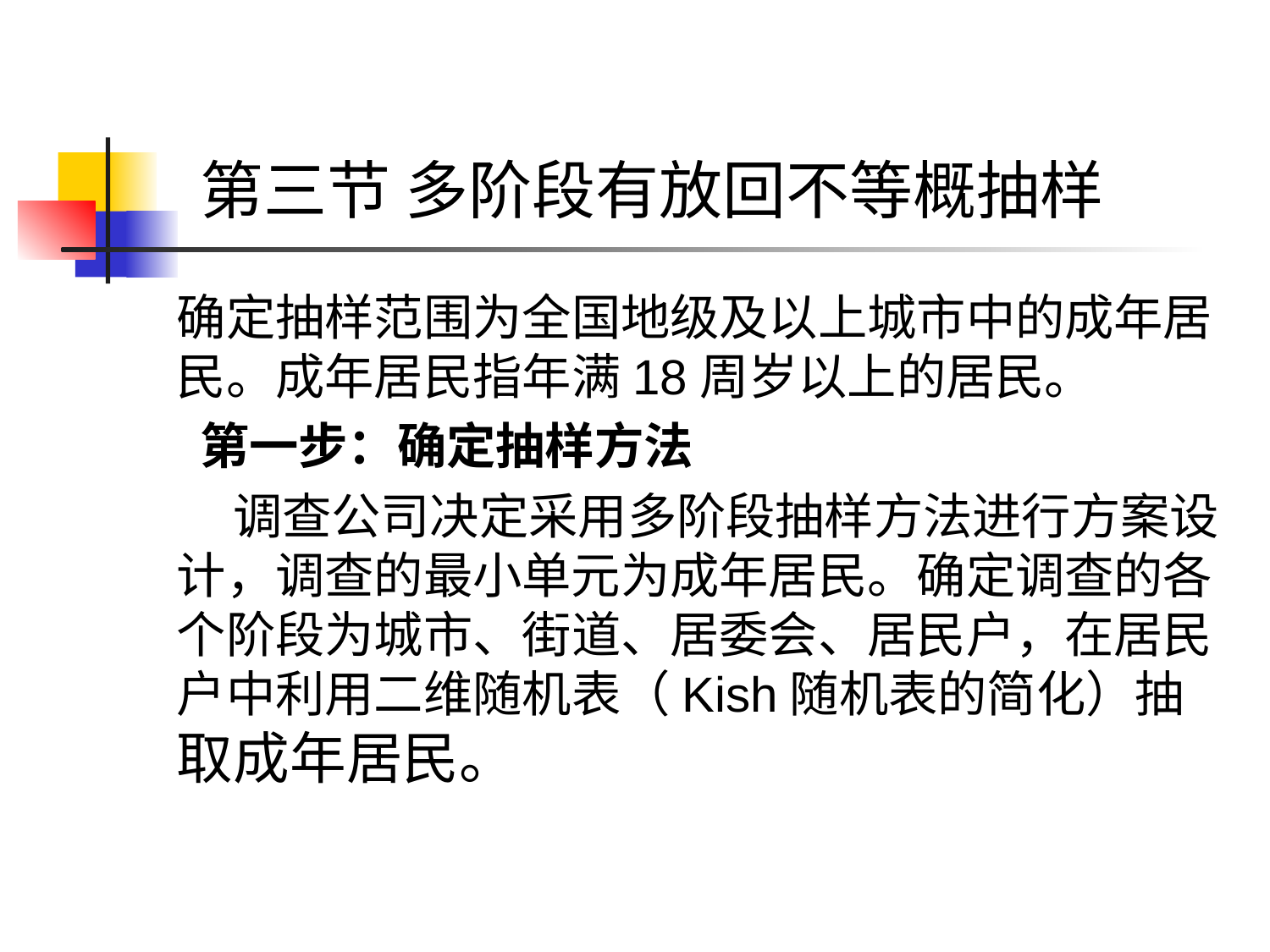

# 第三节 多阶段有放回不等概抽样
确定抽样范围为全国地级及以上城市中的成年居民。成年居民指年满18周岁以上的居民。
 第一步：确定抽样方法
    调查公司决定采用多阶段抽样方法进行方案设计，调查的最小单元为成年居民。确定调查的各个阶段为城市、街道、居委会、居民户，在居民户中利用二维随机表（Kish随机表的简化）抽取成年居民。